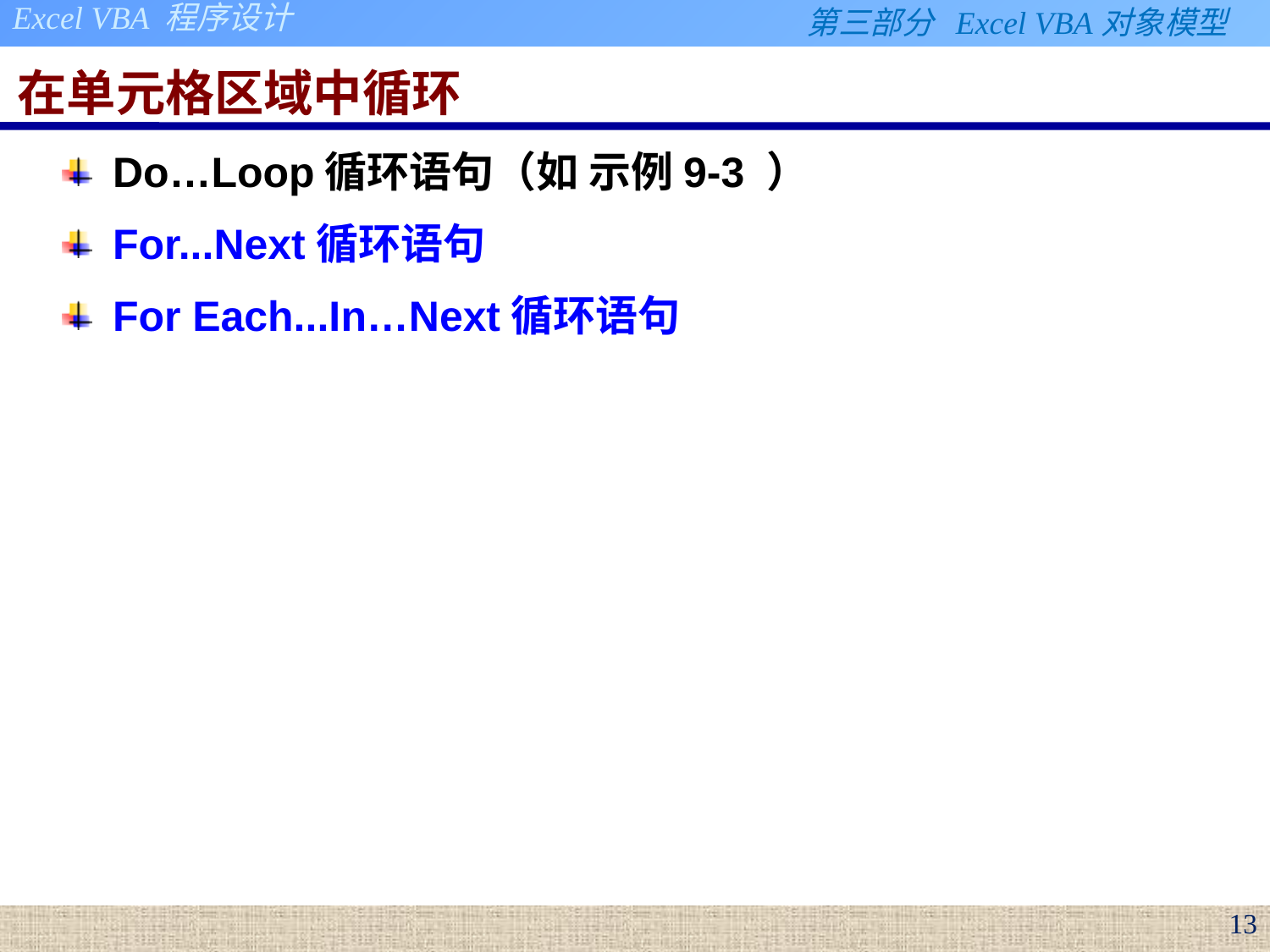

# 在单元格区域中循环
Do…Loop循环语句（如 示例9-3 ）
For...Next循环语句
For Each...In…Next循环语句